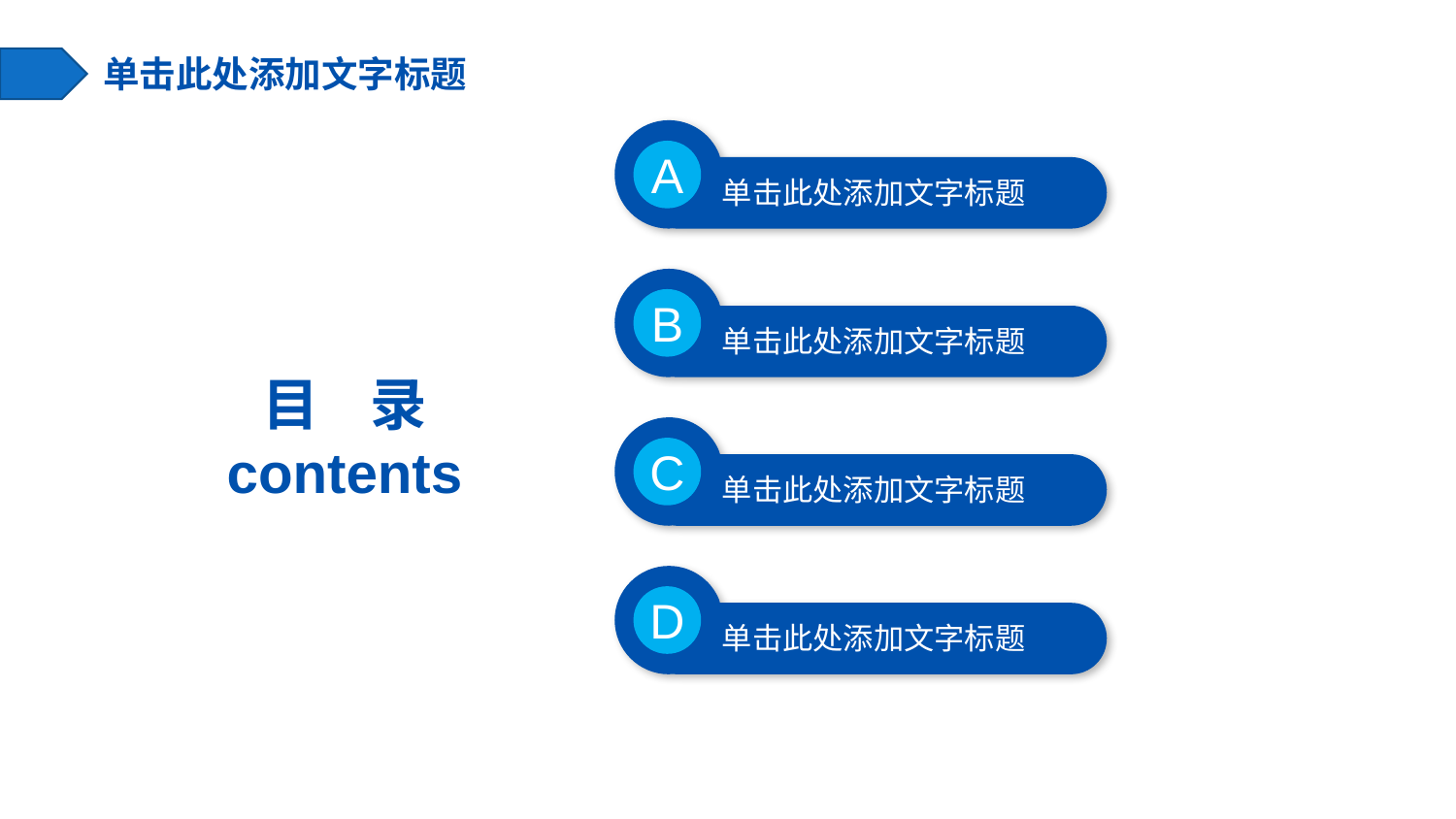

单击此处添加文字标题
A
单击此处添加文字标题
B
目    录
contents
单击此处添加文字标题
C
单击此处添加文字标题
D